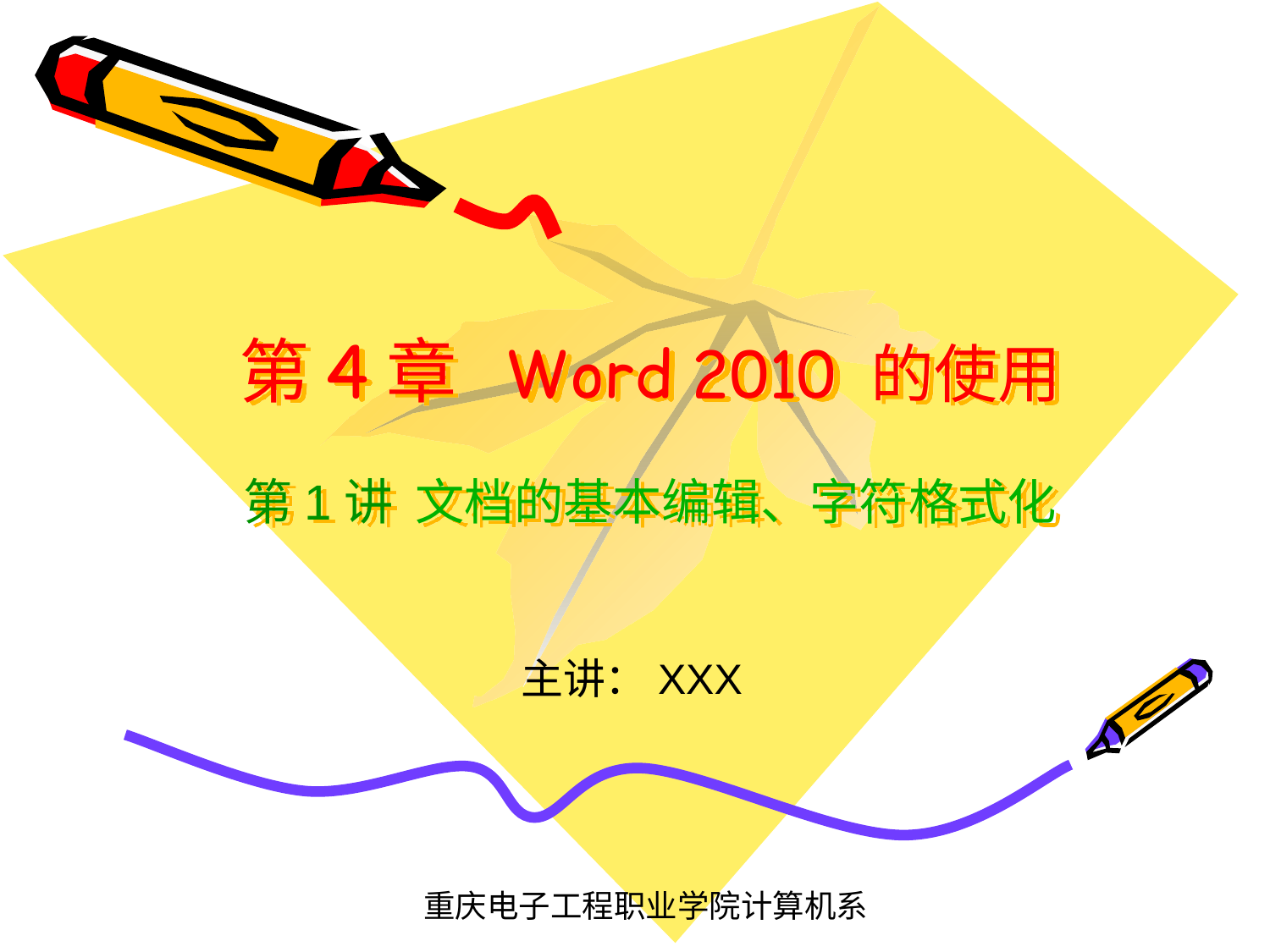

# 第4章  Word 2010 的使用 第1讲  文档的基本编辑、字符格式化
主讲：XXX